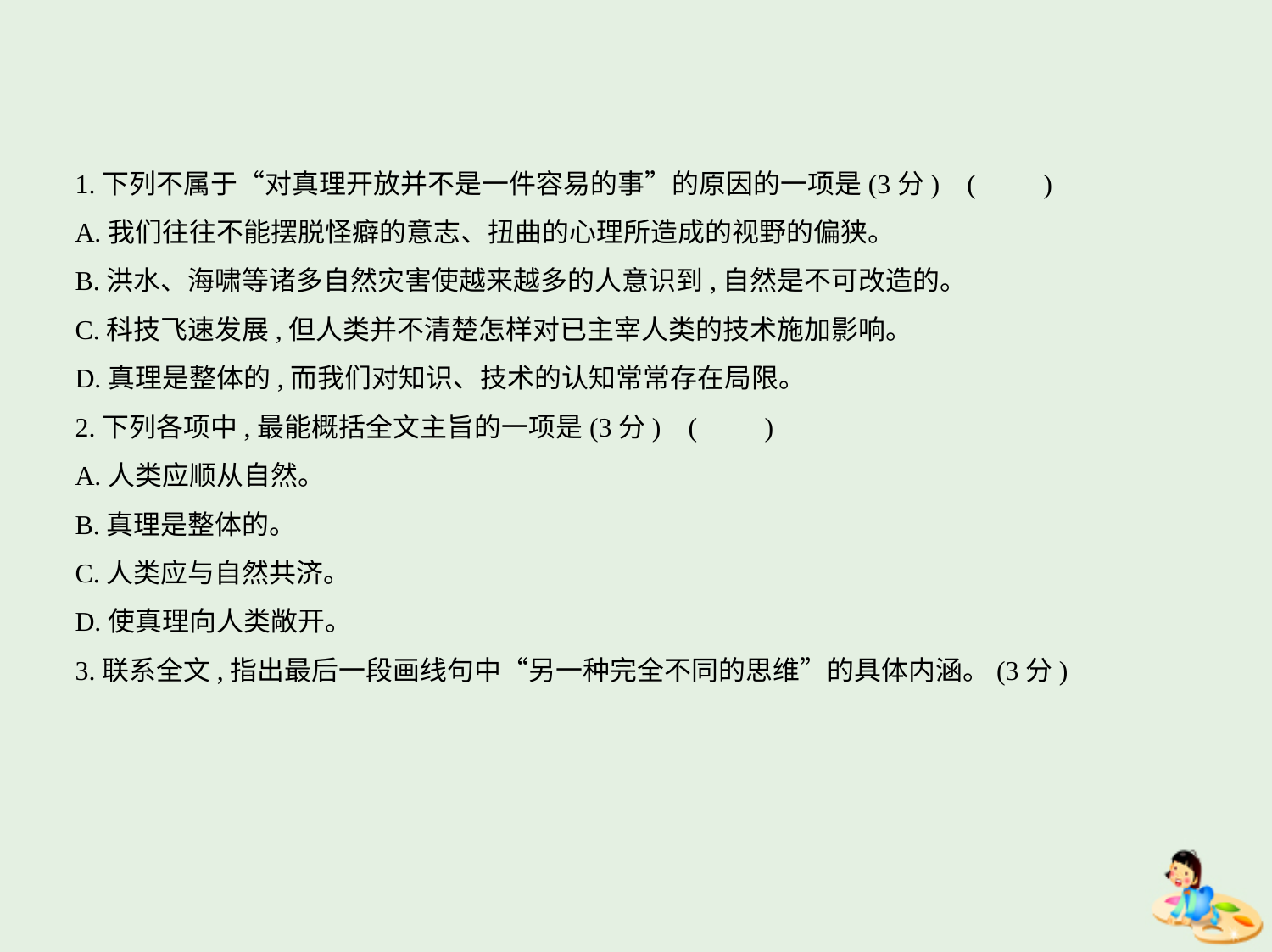

1.下列不属于“对真理开放并不是一件容易的事”的原因的一项是(3分) (　　)
A.我们往往不能摆脱怪癖的意志、扭曲的心理所造成的视野的偏狭。
B.洪水、海啸等诸多自然灾害使越来越多的人意识到,自然是不可改造的。
C.科技飞速发展,但人类并不清楚怎样对已主宰人类的技术施加影响。
D.真理是整体的,而我们对知识、技术的认知常常存在局限。
2.下列各项中,最能概括全文主旨的一项是(3分) (　　)
A.人类应顺从自然。
B.真理是整体的。
C.人类应与自然共济。
D.使真理向人类敞开。
3.联系全文,指出最后一段画线句中“另一种完全不同的思维”的具体内涵。(3分)